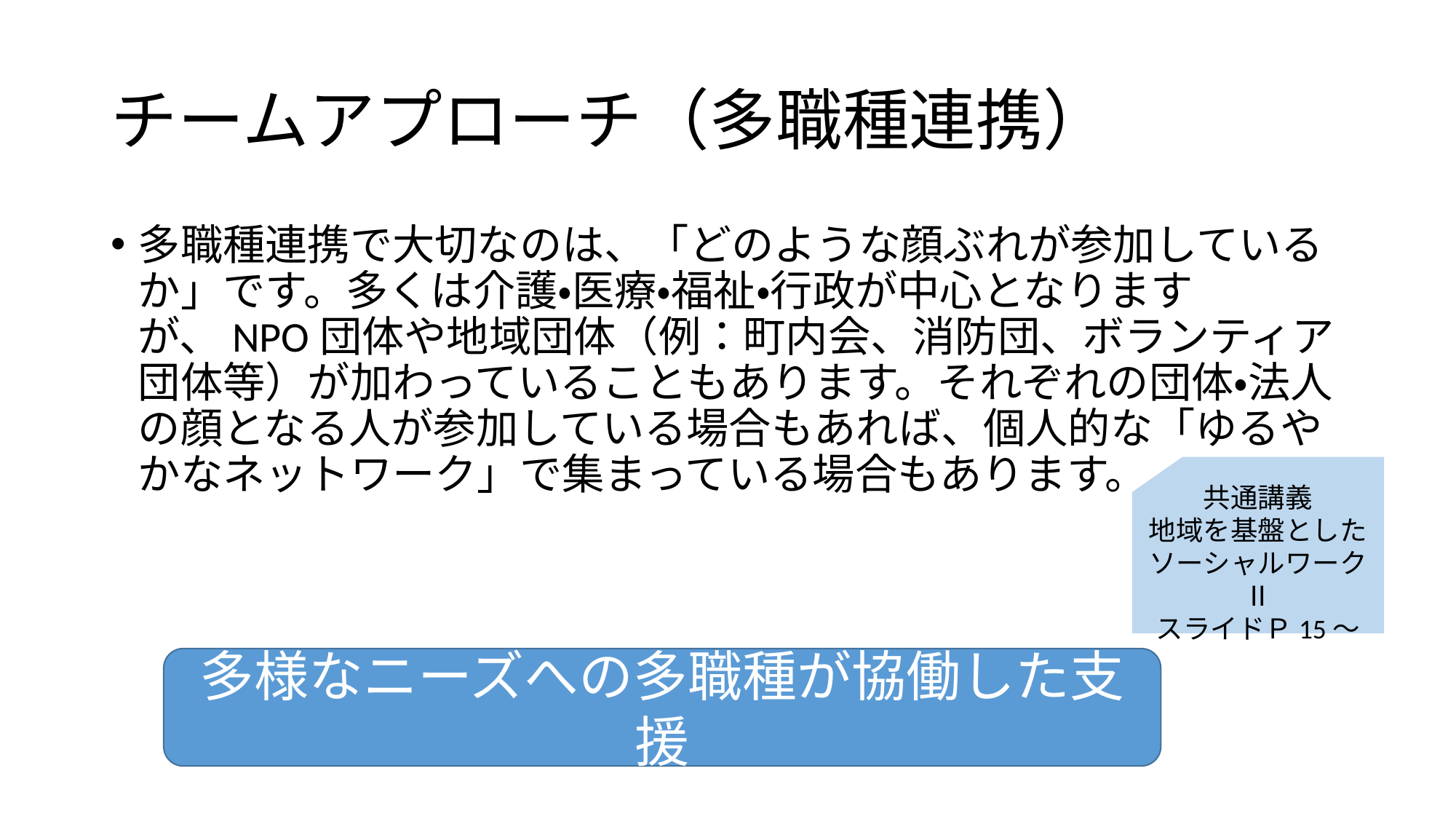

# チームアプローチ（多職種連携）
多職種連携で大切なのは、「どのような顔ぶれが参加しているか」です。多くは介護・医療・福祉・行政が中心となりますが、NPO団体や地域団体（例：町内会、消防団、ボランティア団体等）が加わっていることもあります。それぞれの団体・法人の顔となる人が参加している場合もあれば、個人的な「ゆるやかなネットワーク」で集まっている場合もあります。
共通講義
地域を基盤としたソーシャルワークⅡ
スライドＰ15～
多様なニーズへの多職種が協働した支援